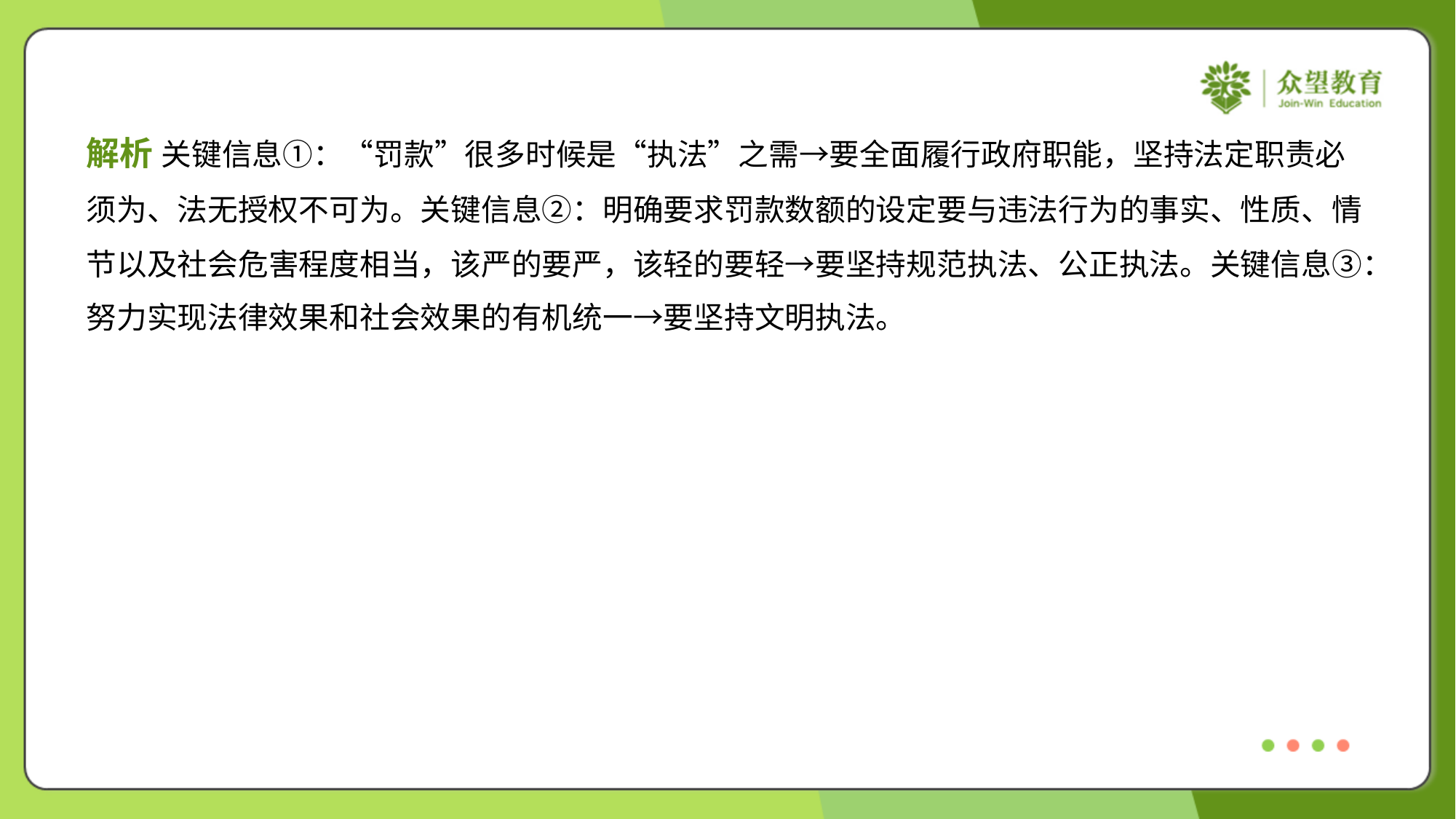

解析 关键信息①：“罚款”很多时候是“执法”之需→要全面履行政府职能，坚持法定职责必
须为、法无授权不可为。关键信息②：明确要求罚款数额的设定要与违法行为的事实、性质、情
节以及社会危害程度相当，该严的要严，该轻的要轻→要坚持规范执法、公正执法。关键信息③：
努力实现法律效果和社会效果的有机统一→要坚持文明执法。